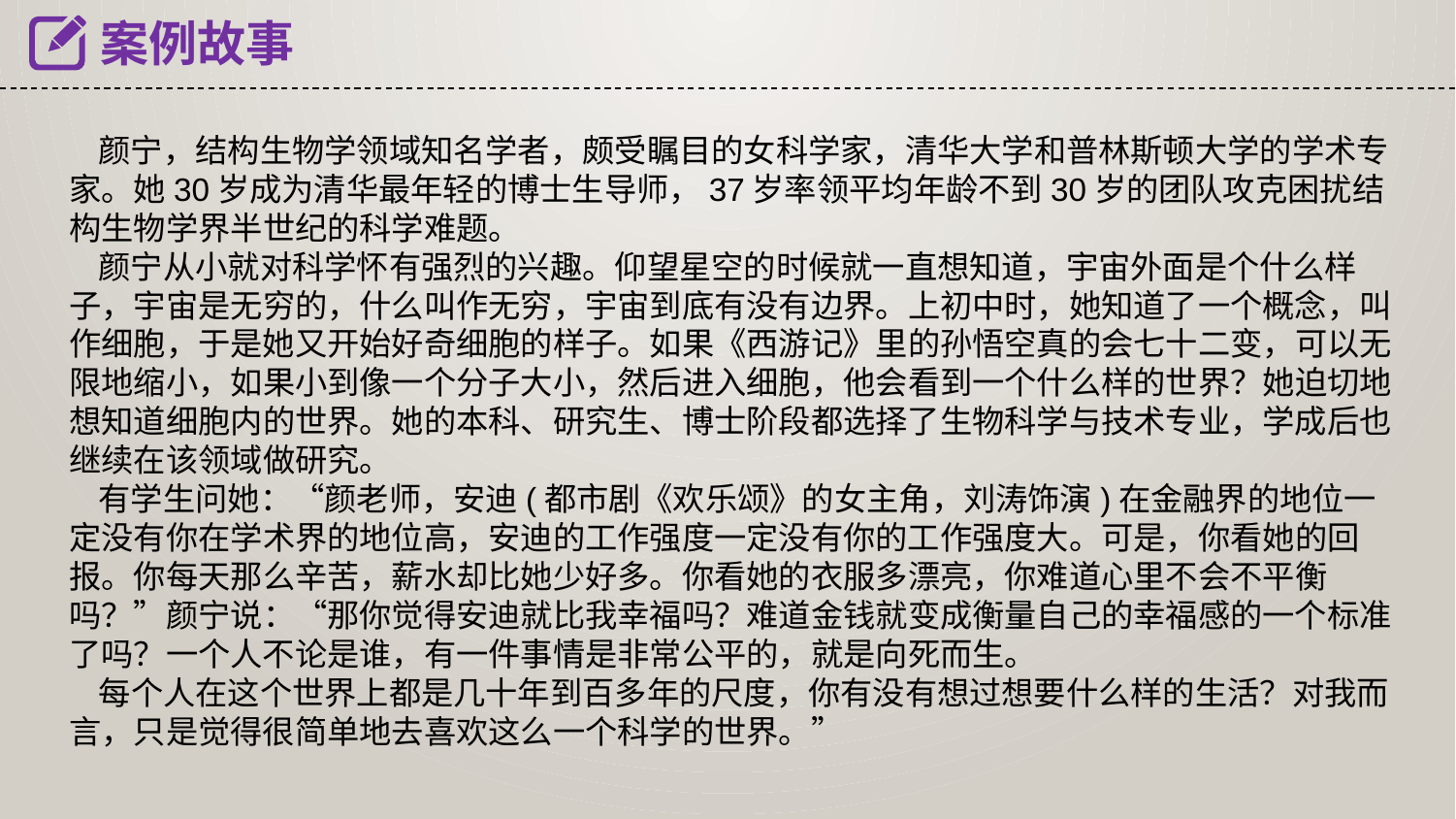

案例故事

   颜宁，结构生物学领域知名学者，颇受瞩目的女科学家，清华大学和普林斯顿大学的学术专家。她30岁成为清华最年轻的博士生导师，37岁率领平均年龄不到30岁的团队攻克困扰结构生物学界半世纪的科学难题。
   颜宁从小就对科学怀有强烈的兴趣。仰望星空的时候就一直想知道，宇宙外面是个什么样子，宇宙是无穷的，什么叫作无穷，宇宙到底有没有边界。上初中时，她知道了一个概念，叫作细胞，于是她又开始好奇细胞的样子。如果《西游记》里的孙悟空真的会七十二变，可以无限地缩小，如果小到像一个分子大小，然后进入细胞，他会看到一个什么样的世界？她迫切地想知道细胞内的世界。她的本科、研究生、博士阶段都选择了生物科学与技术专业，学成后也继续在该领域做研究。
   有学生问她：“颜老师，安迪(都市剧《欢乐颂》的女主角，刘涛饰演)在金融界的地位一定没有你在学术界的地位高，安迪的工作强度一定没有你的工作强度大。可是，你看她的回报。你每天那么辛苦，薪水却比她少好多。你看她的衣服多漂亮，你难道心里不会不平衡吗？”颜宁说：“那你觉得安迪就比我幸福吗？难道金钱就变成衡量自己的幸福感的一个标准了吗？一个人不论是谁，有一件事情是非常公平的，就是向死而生。
   每个人在这个世界上都是几十年到百多年的尺度，你有没有想过想要什么样的生活？对我而言，只是觉得很简单地去喜欢这么一个科学的世界。”
45